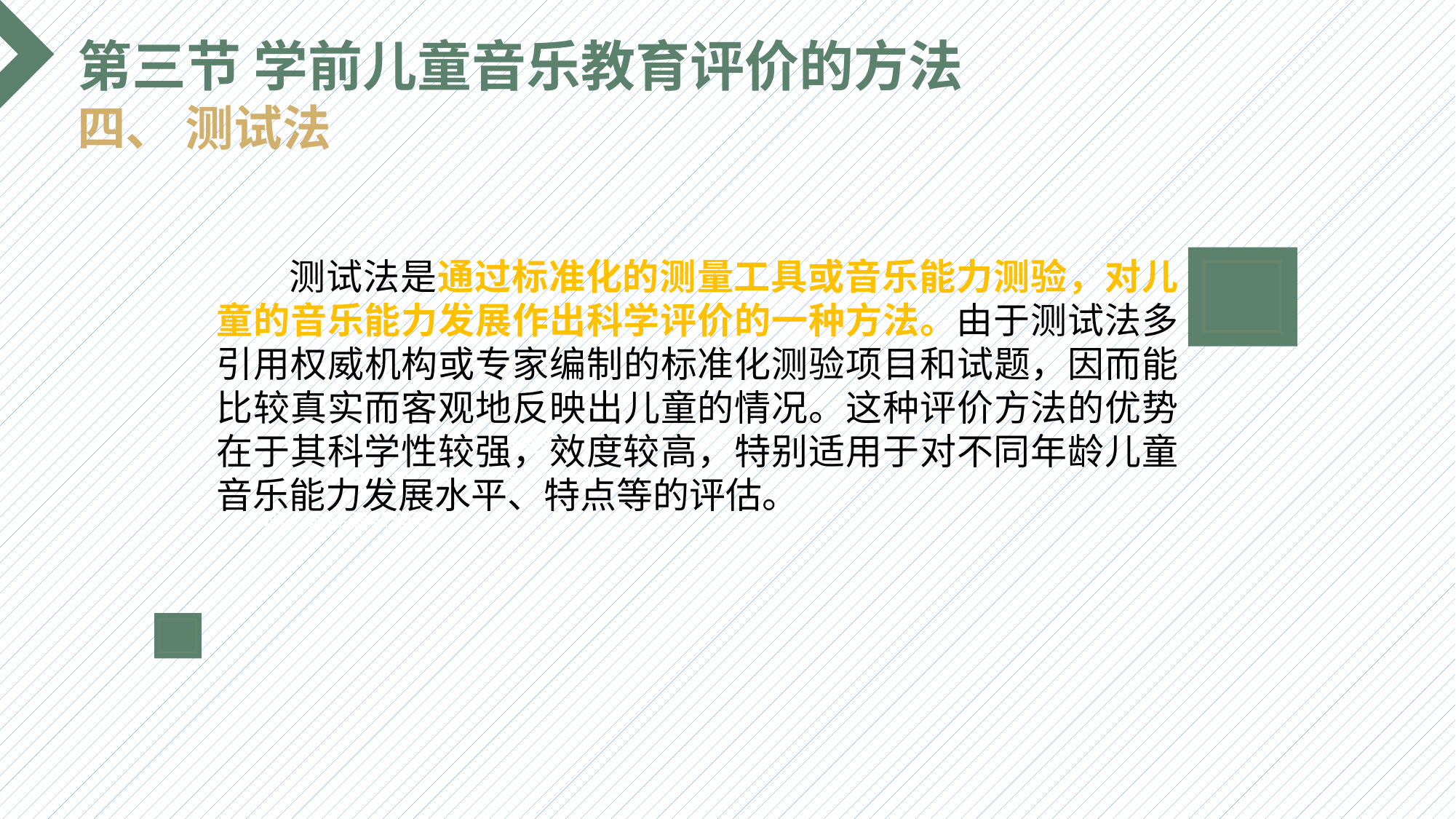

第三节 学前儿童音乐教育评价的方法
四、 测试法

 测试法是通过标准化的测量工具或音乐能力测验，对儿童的音乐能力发展作出科学评价的一种方法。由于测试法多引用权威机构或专家编制的标准化测验项目和试题，因而能比较真实而客观地反映出儿童的情况。这种评价方法的优势在于其科学性较强，效度较高，特别适用于对不同年龄儿童音乐能力发展水平、特点等的评估。

选题背景
输入您的内容，请简要说明，言简意赅即可输入您的内容，请简要说明，言简意赅即可输入您的内容，请简要说明，言简意赅即可输入您的内容，请简要说明，言简意赅即可